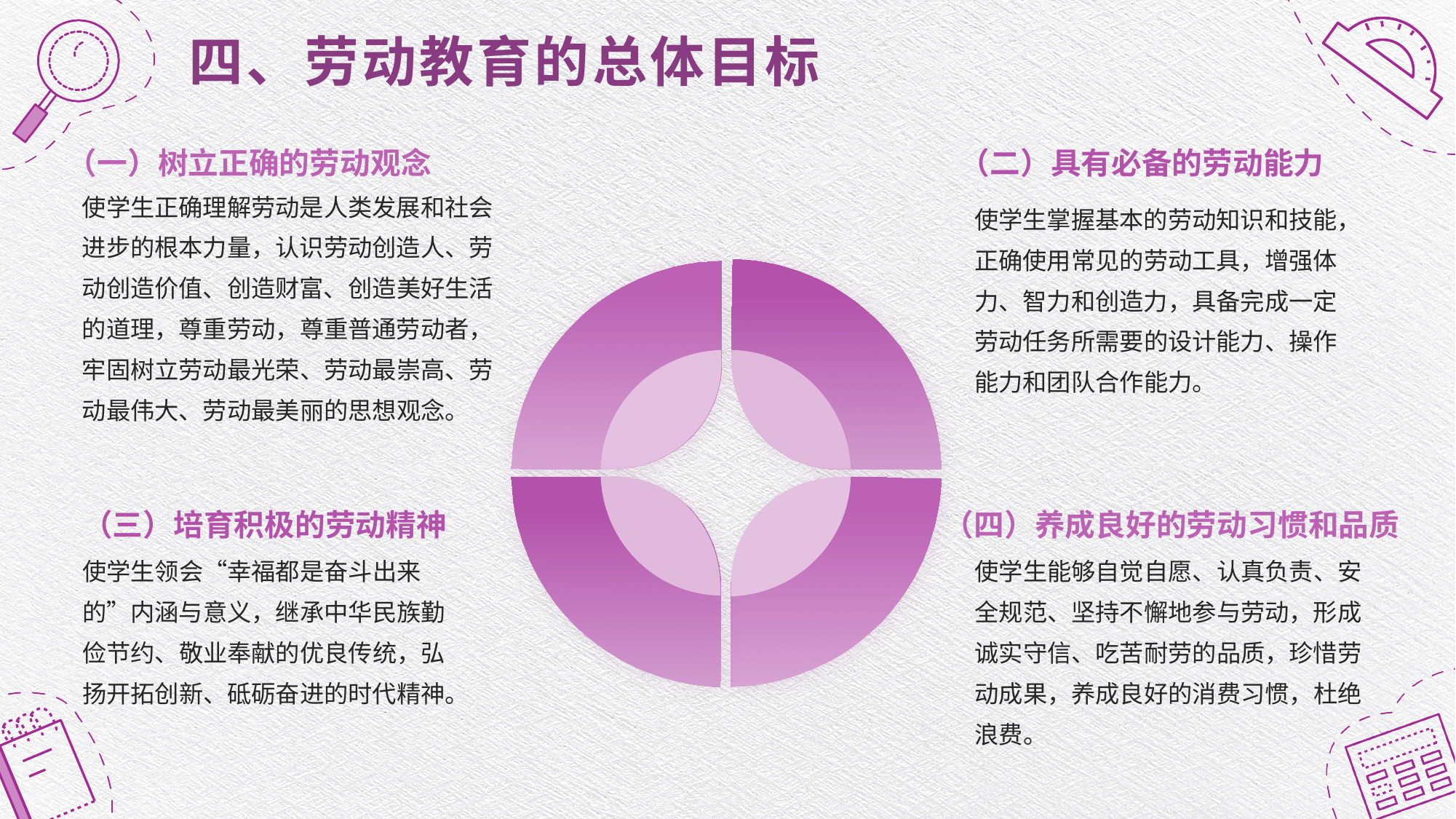

四、劳动教育的总体目标
（一）树立正确的劳动观念
（二）具有必备的劳动能力
使学生正确理解劳动是人类发展和社会进步的根本力量，认识劳动创造人、劳动创造价值、创造财富、创造美好生活的道理，尊重劳动，尊重普通劳动者，牢固树立劳动最光荣、劳动最崇高、劳动最伟大、劳动最美丽的思想观念。
使学生掌握基本的劳动知识和技能，正确使用常见的劳动工具，增强体力、智力和创造力，具备完成一定劳动任务所需要的设计能力、操作能力和团队合作能力。

（三）培育积极的劳动精神
（四）养成良好的劳动习惯和品质
使学生领会“幸福都是奋斗出来的”内涵与意义，继承中华民族勤俭节约、敬业奉献的优良传统，弘扬开拓创新、砥砺奋进的时代精神。
使学生能够自觉自愿、认真负责、安全规范、坚持不懈地参与劳动，形成诚实守信、吃苦耐劳的品质，珍惜劳动成果，养成良好的消费习惯，杜绝浪费。